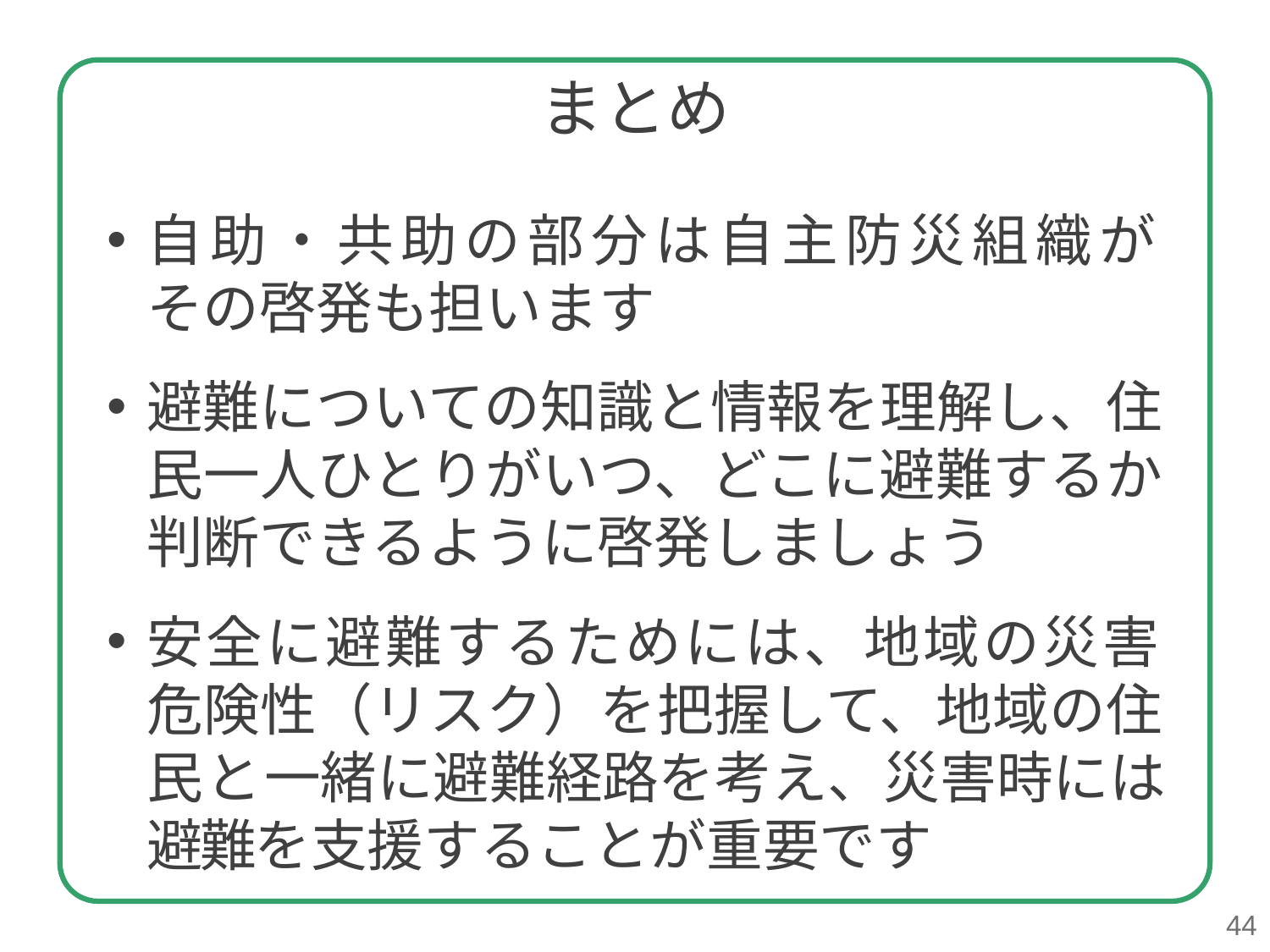

まとめ
自助・共助の部分は自主防災組織が
その啓発も担います
避難についての知識と情報を理解し、住民一人ひとりがいつ、どこに避難するか判断できるように啓発しましょう
安全に避難するためには、地域の災害
危険性（リスク）を把握して、地域の住民と一緒に避難経路を考え、災害時には避難を支援することが重要です
44